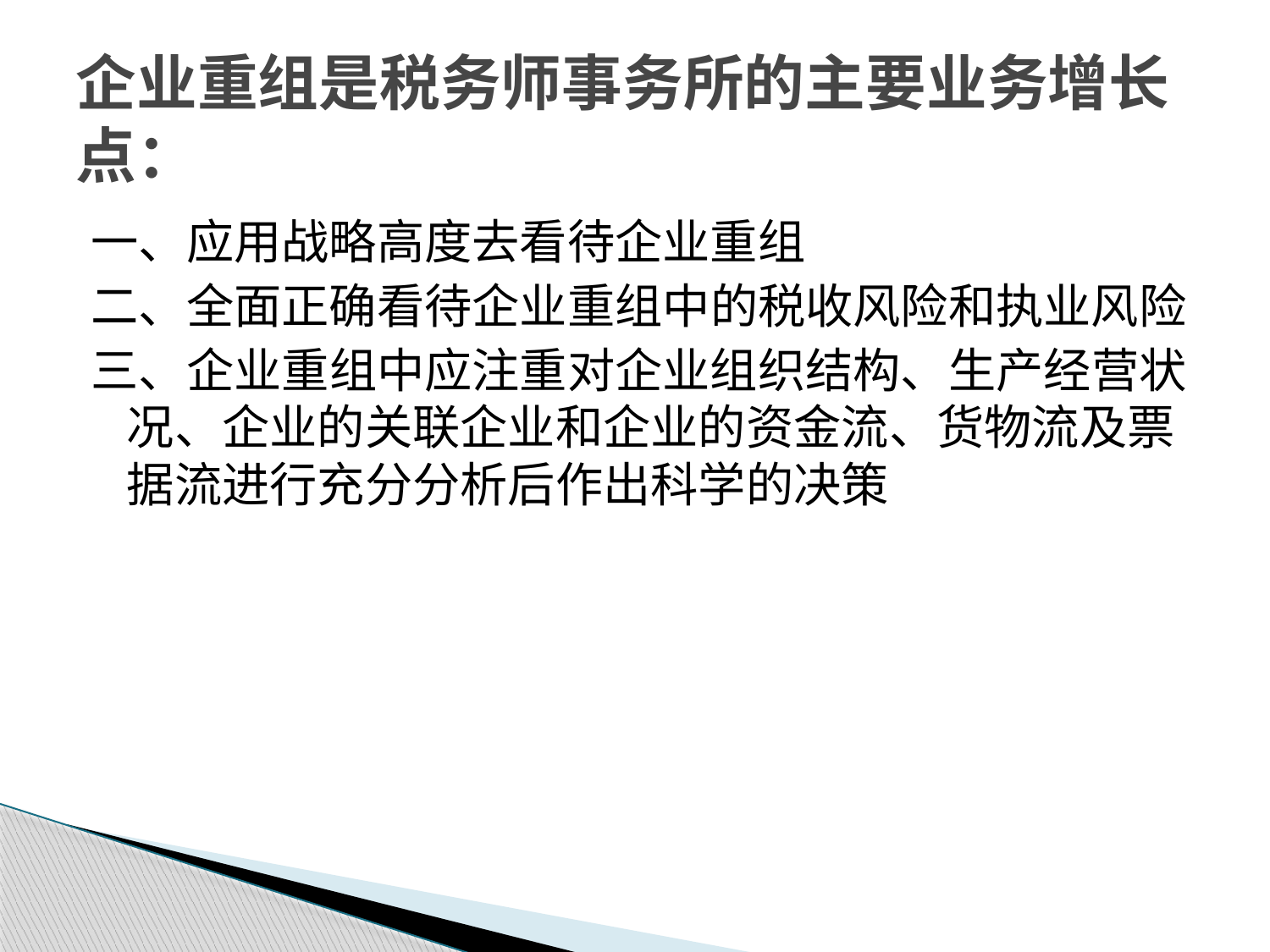

# 企业重组是税务师事务所的主要业务增长点：
一、应用战略高度去看待企业重组
二、全面正确看待企业重组中的税收风险和执业风险
三、企业重组中应注重对企业组织结构、生产经营状况、企业的关联企业和企业的资金流、货物流及票据流进行充分分析后作出科学的决策